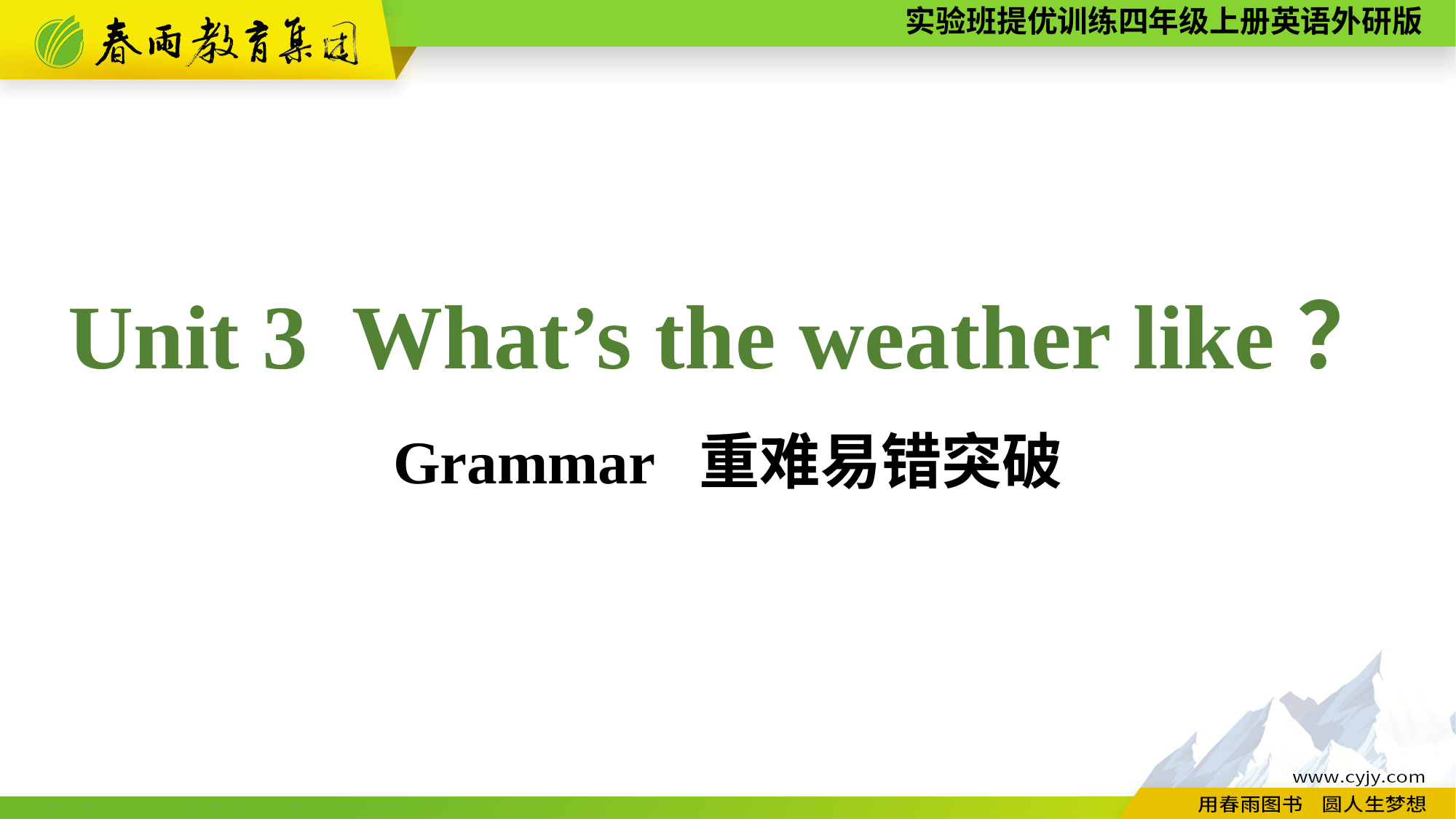

Unit 3  What’s the weather like？ Grammar  重难易错突破